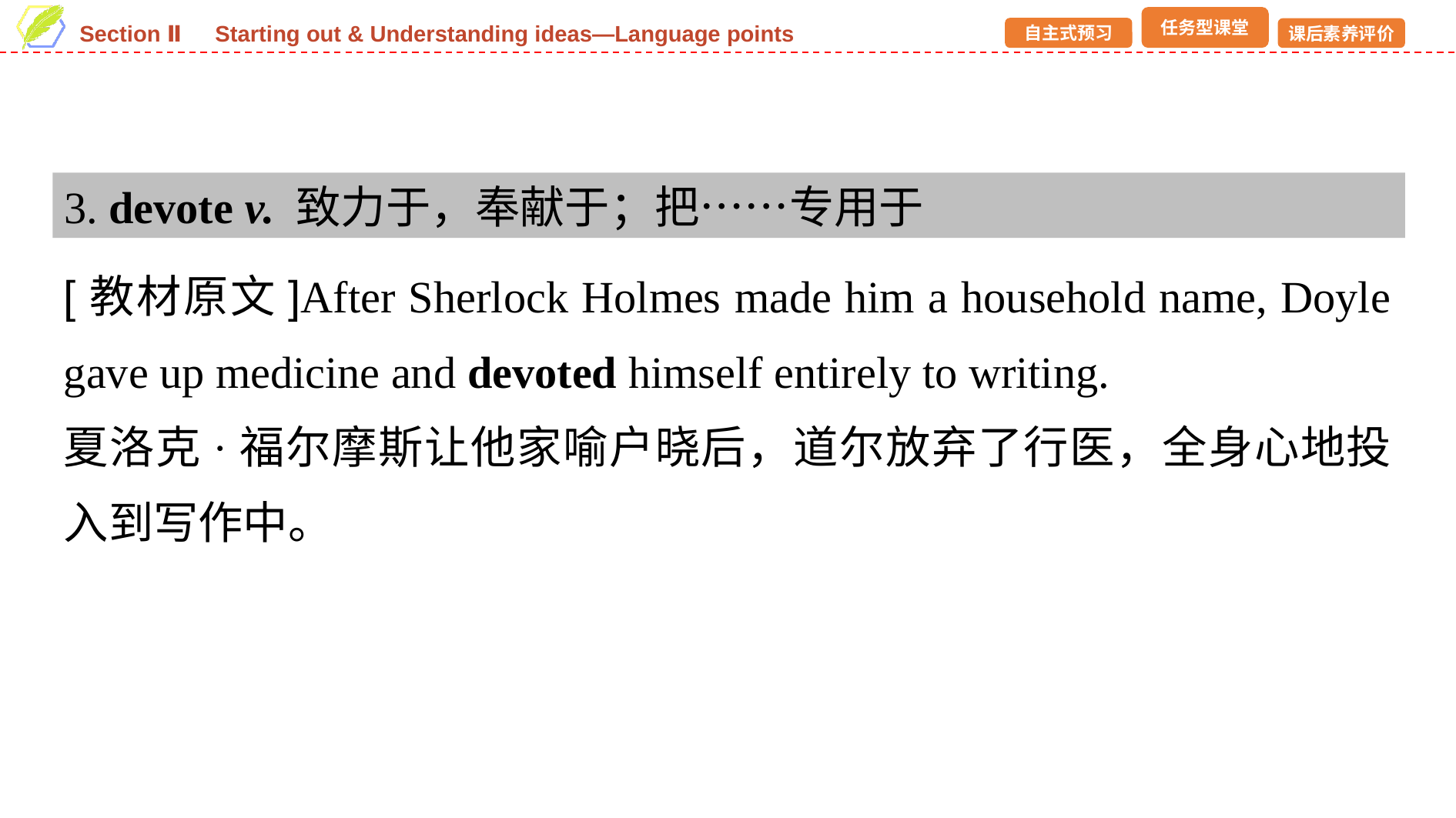

3. devote v. 致力于，奉献于；把……专用于
[教材原文]After Sherlock Holmes made him a household name, Doyle gave up medicine and devoted himself entirely to writing.
夏洛克·福尔摩斯让他家喻户晓后，道尔放弃了行医，全身心地投入到写作中。